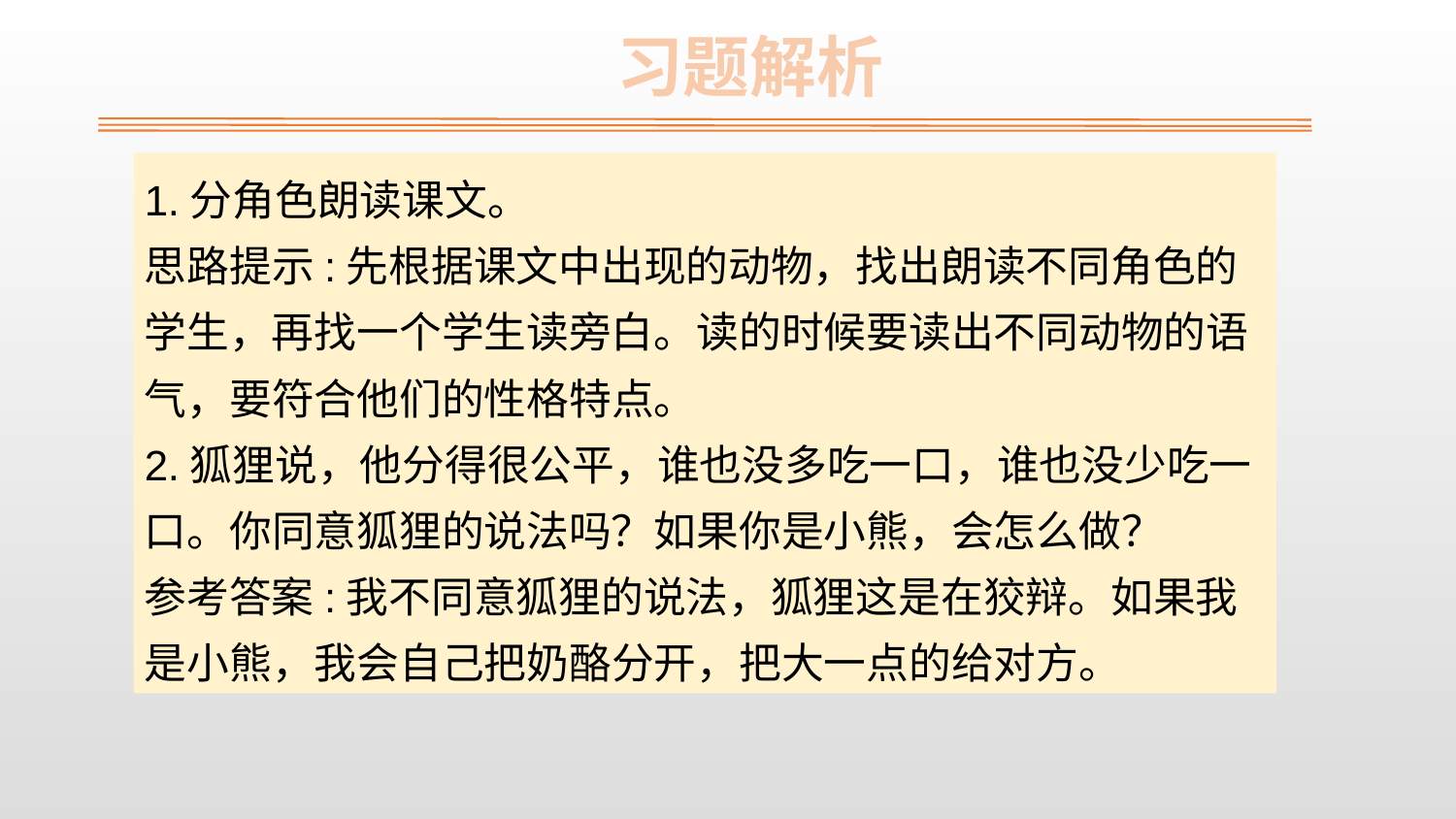

习题解析
1.分角色朗读课文。
思路提示:先根据课文中出现的动物，找出朗读不同角色的学生，再找一个学生读旁白。读的时候要读出不同动物的语气，要符合他们的性格特点。
2.狐狸说，他分得很公平，谁也没多吃一口，谁也没少吃一口。你同意狐狸的说法吗？如果你是小熊，会怎么做？
参考答案:我不同意狐狸的说法，狐狸这是在狡辩。如果我是小熊，我会自己把奶酪分开，把大一点的给对方。